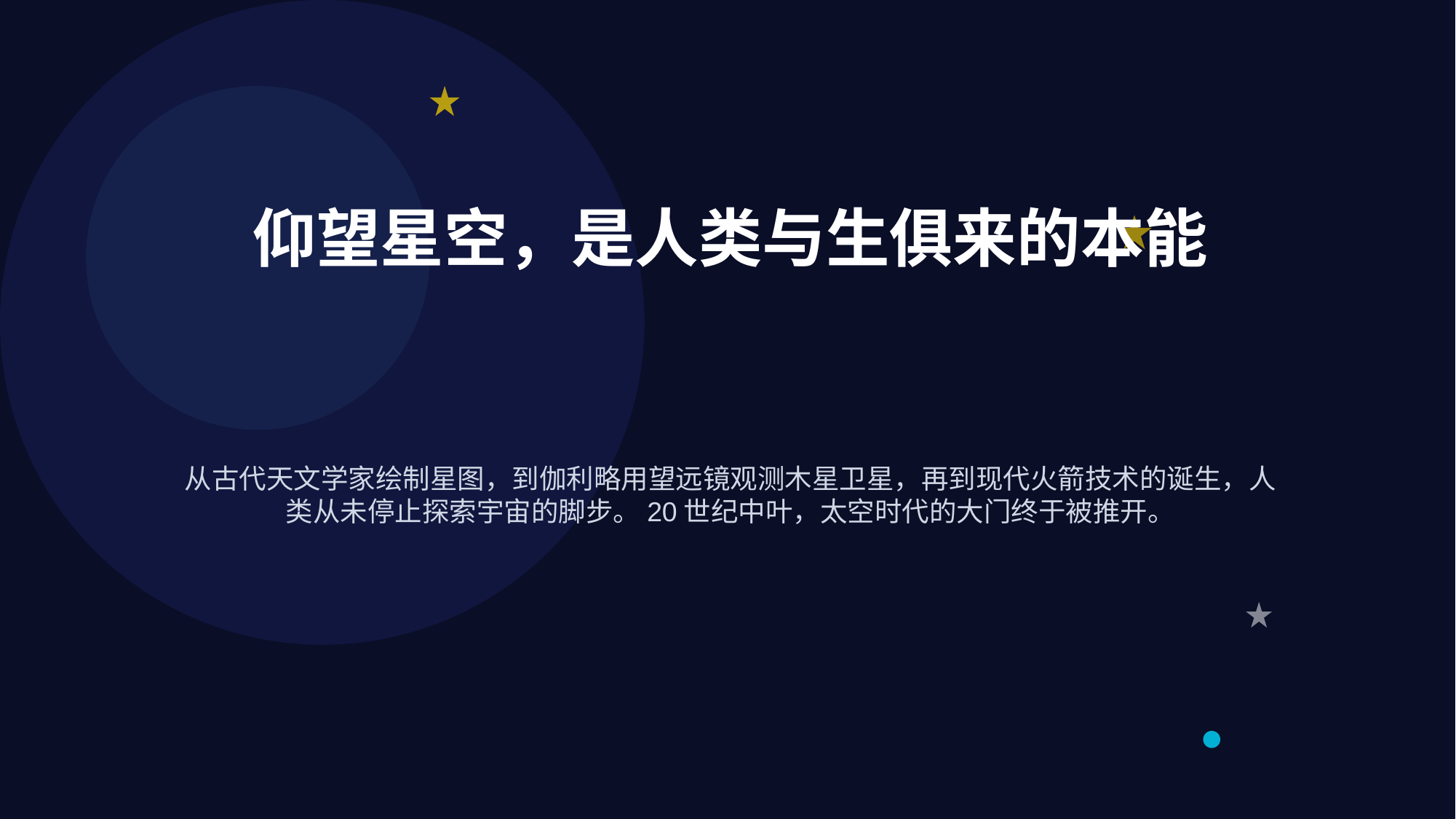

太空探索历程

仰望星空，是人类与生俱来的本能

从地球到星辰大海的伟大征程

从古代天文学家绘制星图，到伽利略用望远镜观测木星卫星，再到现代火箭技术的诞生，人类从未停止探索宇宙的脚步。20世纪中叶，太空时代的大门终于被推开。